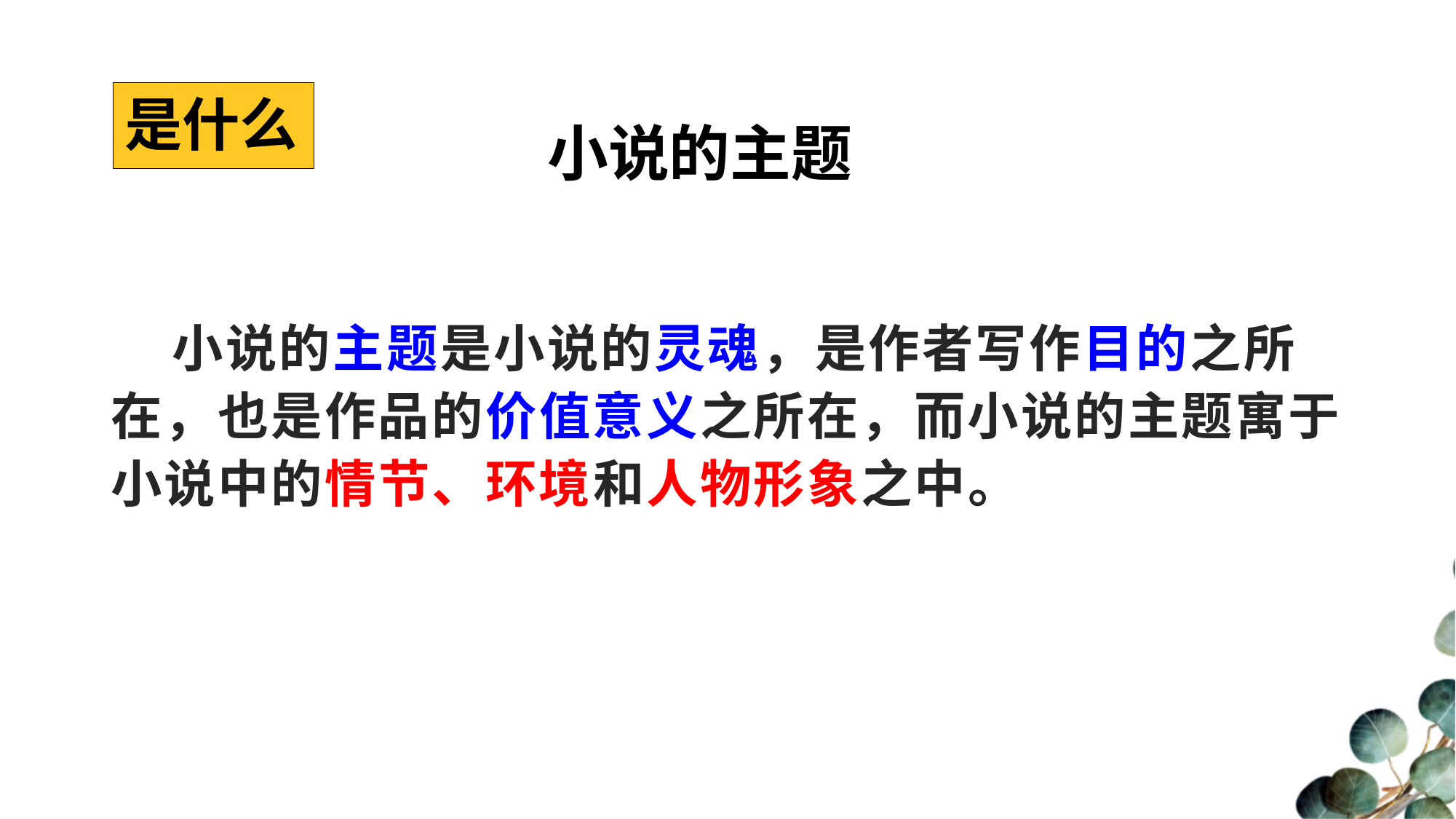

是什么
小说的主题
    小说的主题是小说的灵魂，是作者写作目的之所在，也是作品的价值意义之所在，而小说的主题寓于小说中的情节、环境和人物形象之中。